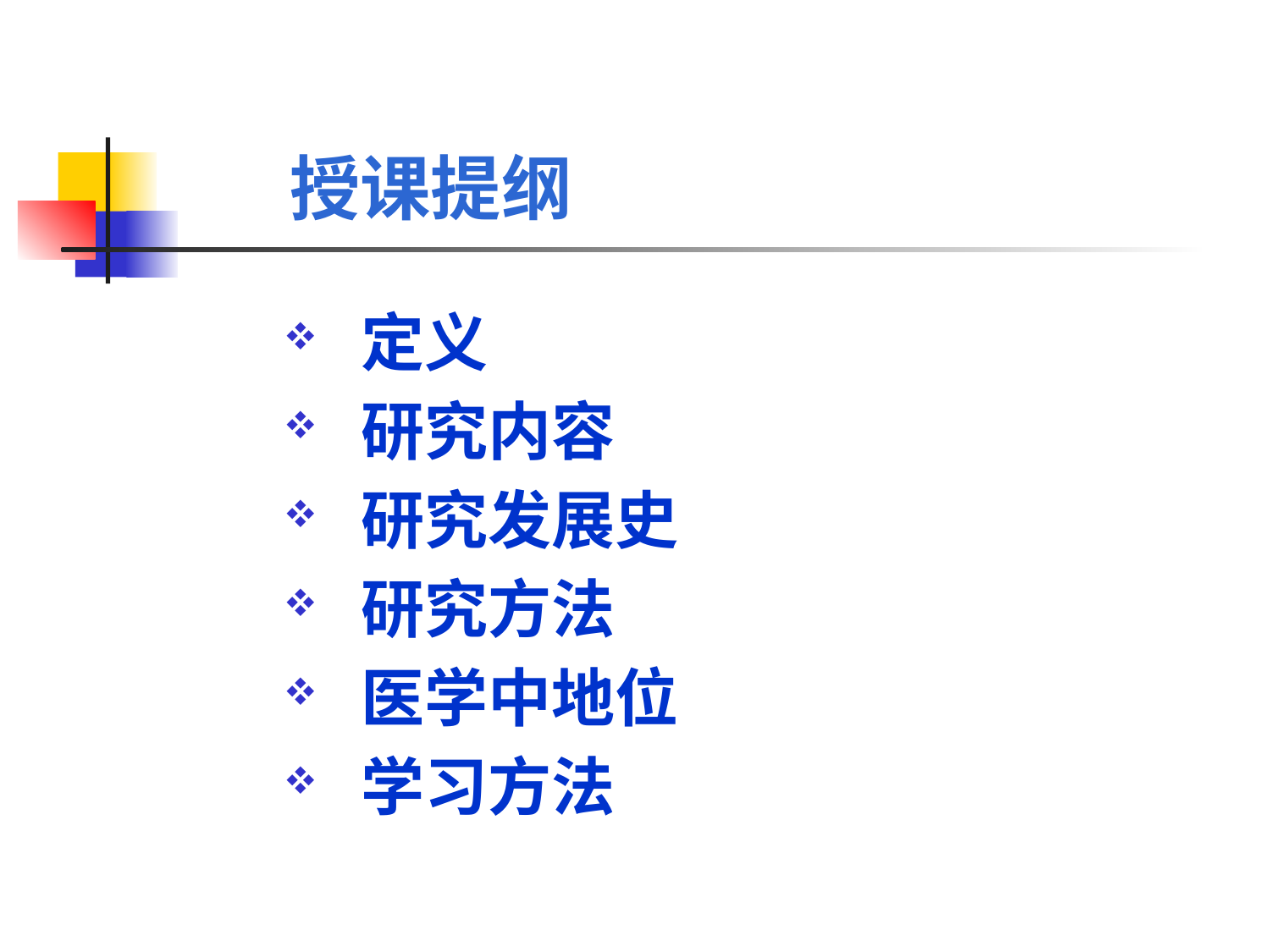

授课提纲

 定义
 研究内容
 研究发展史
 研究方法
 医学中地位
 学习方法